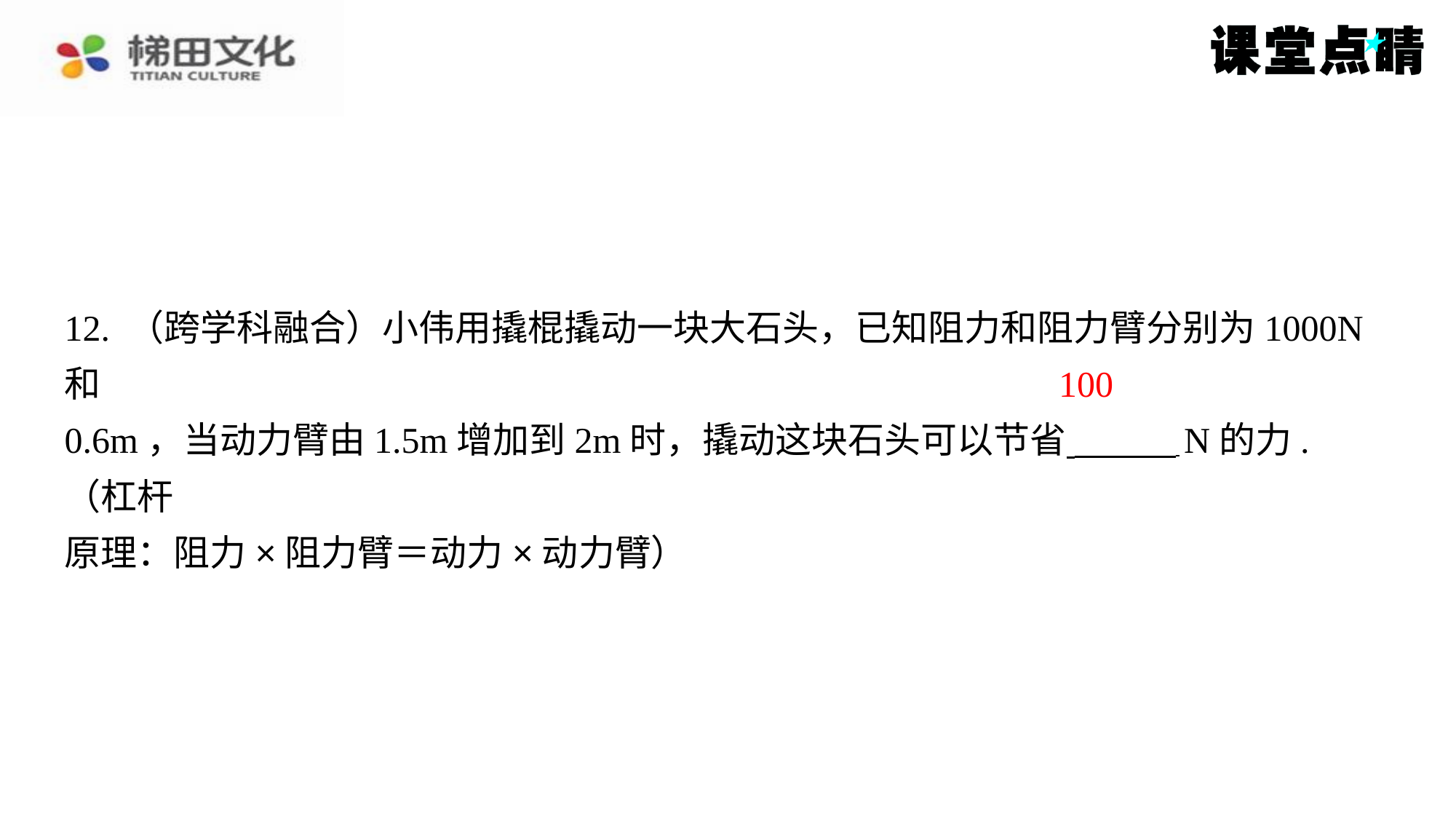

12. （跨学科融合）小伟用撬棍撬动一块大石头，已知阻力和阻力臂分别为1000N和
0.6m，当动力臂由1.5m增加到2m时，撬动这块石头可以节省                 N的力.（杠杆
原理：阻力×阻力臂＝动力×动力臂）
100